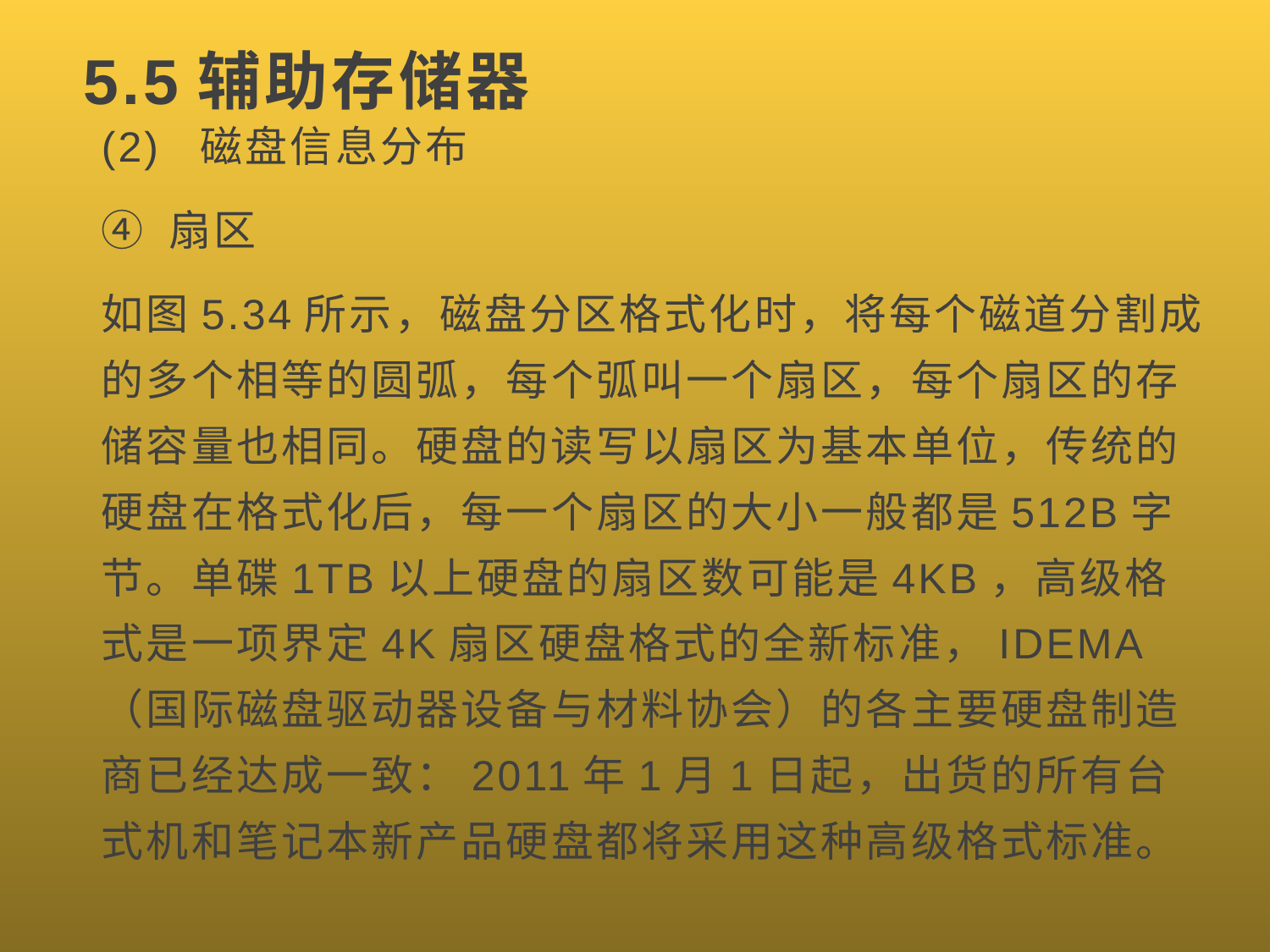

# 5.5辅助存储器

(2)  磁盘信息分布
④ 扇区
如图5.34所示，磁盘分区格式化时，将每个磁道分割成的多个相等的圆弧，每个弧叫一个扇区，每个扇区的存储容量也相同。硬盘的读写以扇区为基本单位，传统的硬盘在格式化后，每一个扇区的大小一般都是512B字节。单碟1TB以上硬盘的扇区数可能是4KB，高级格式是一项界定4K扇区硬盘格式的全新标准，IDEMA（国际磁盘驱动器设备与材料协会）的各主要硬盘制造商已经达成一致：2011年1月1日起，出货的所有台式机和笔记本新产品硬盘都将采用这种高级格式标准。